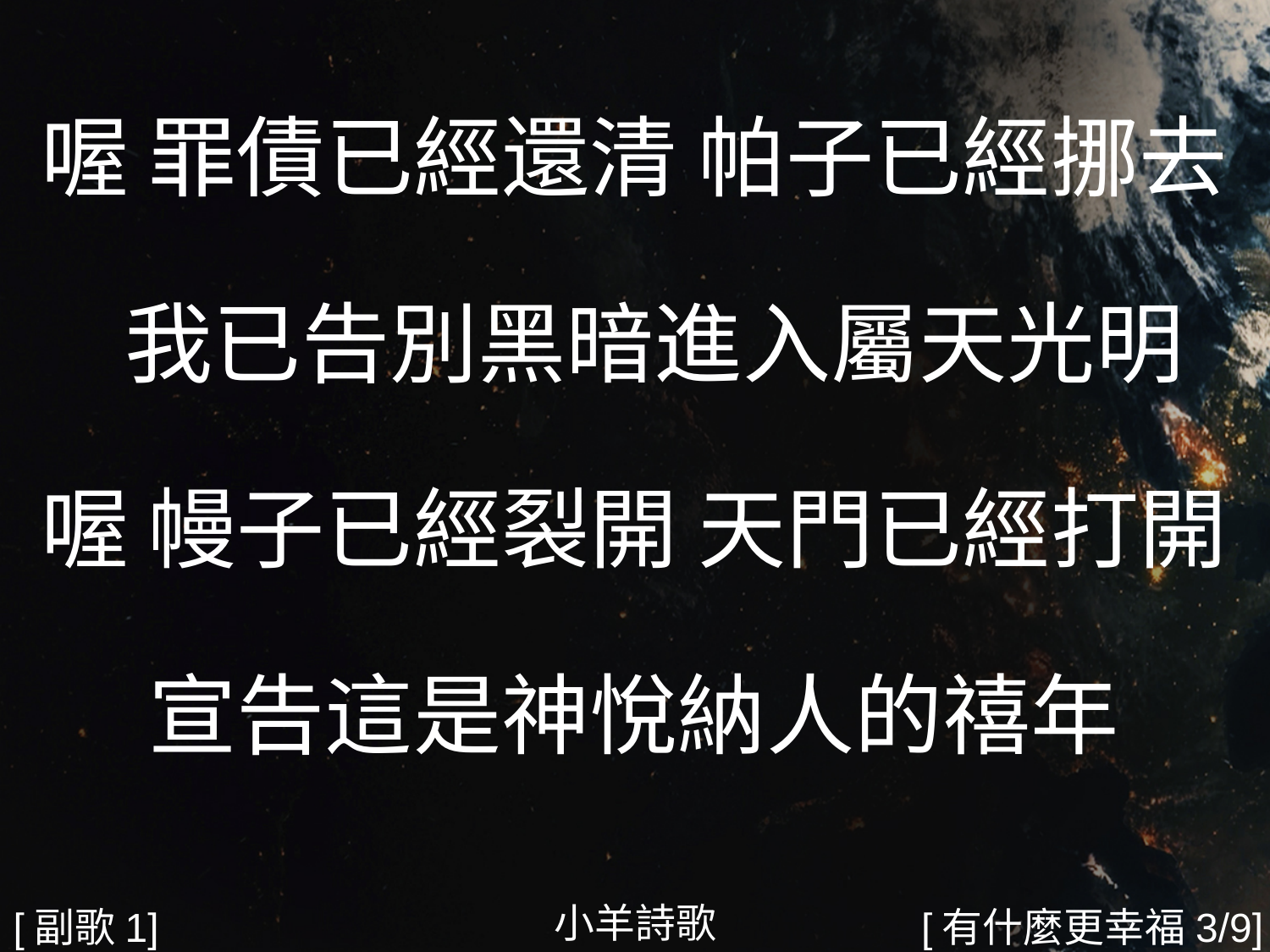

喔 罪債已經還清 帕子已經挪去

 我已告別黑暗進入屬天光明

喔 幔子已經裂開 天門已經打開

宣告這是神悅納人的禧年

#

小羊詩歌
[副歌1]
[有什麼更幸福3/9]